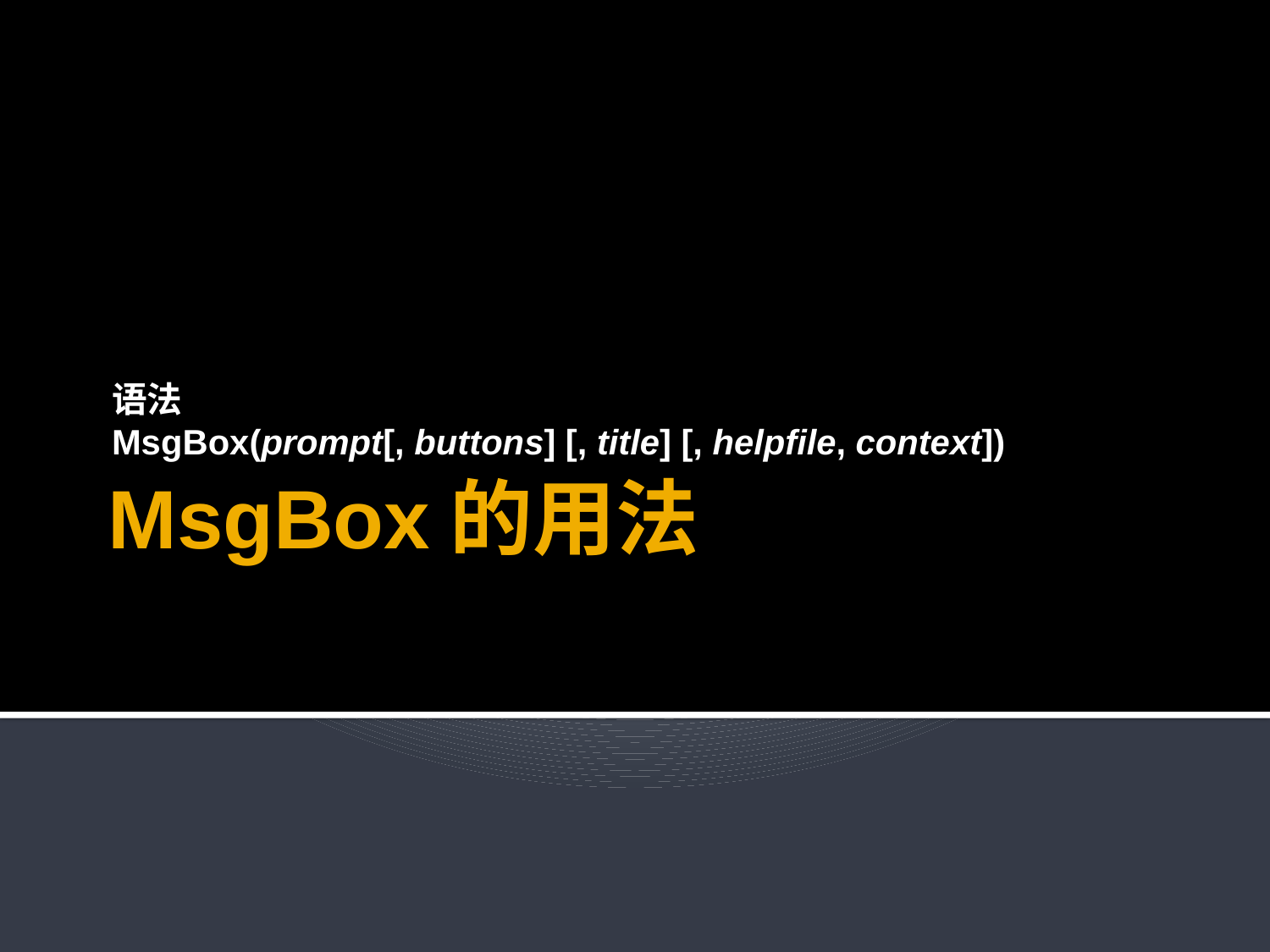

语法
MsgBox(prompt[, buttons] [, title] [, helpfile, context])
# MsgBox的用法